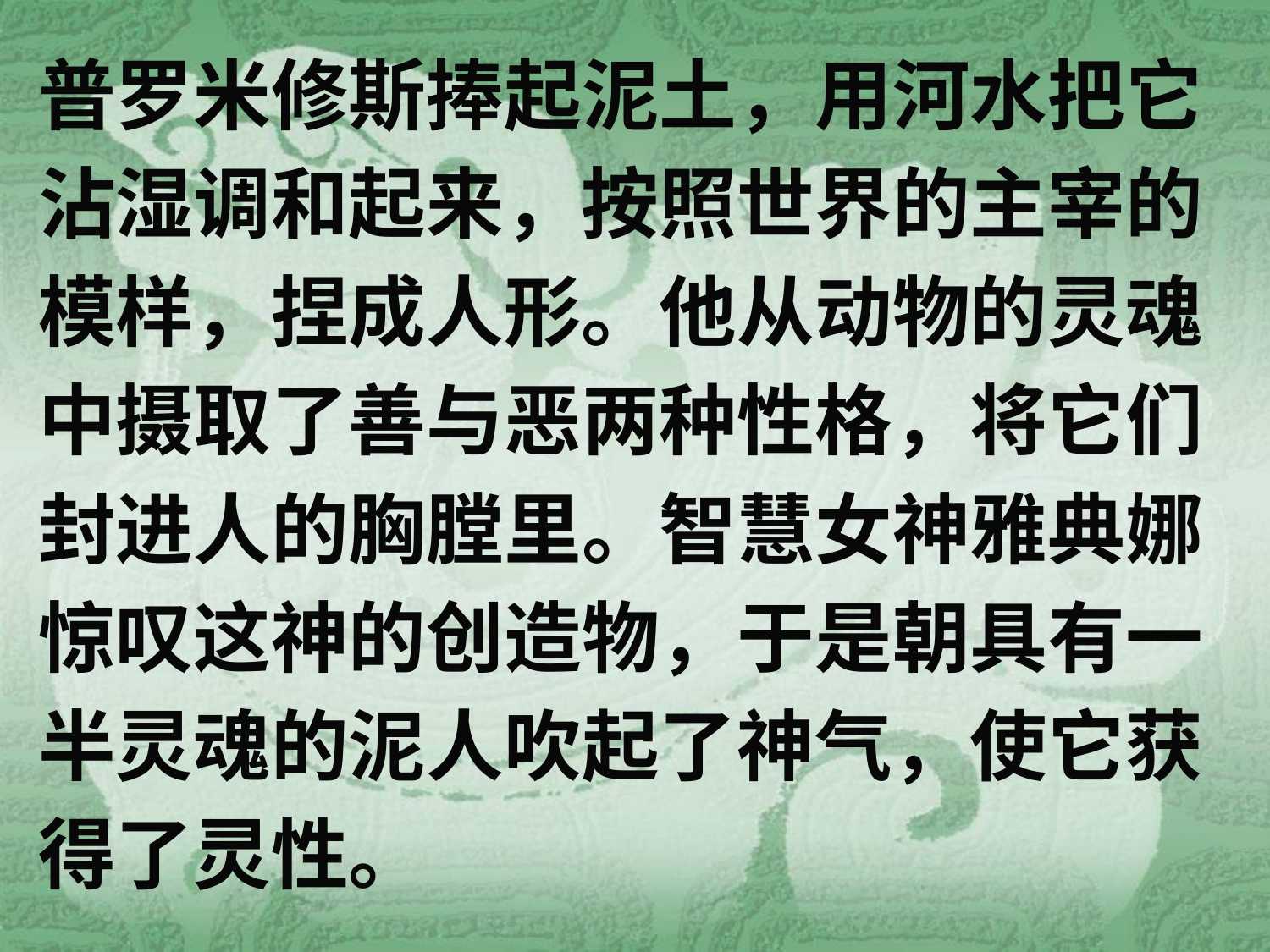

# 普罗米修斯捧起泥土，用河水把它
沾湿调和起来，按照世界的主宰的
模样，捏成人形。他从动物的灵魂
中摄取了善与恶两种性格，将它们
封进人的胸膛里。智慧女神雅典娜
惊叹这神的创造物，于是朝具有一
半灵魂的泥人吹起了神气，使它获
得了灵性。